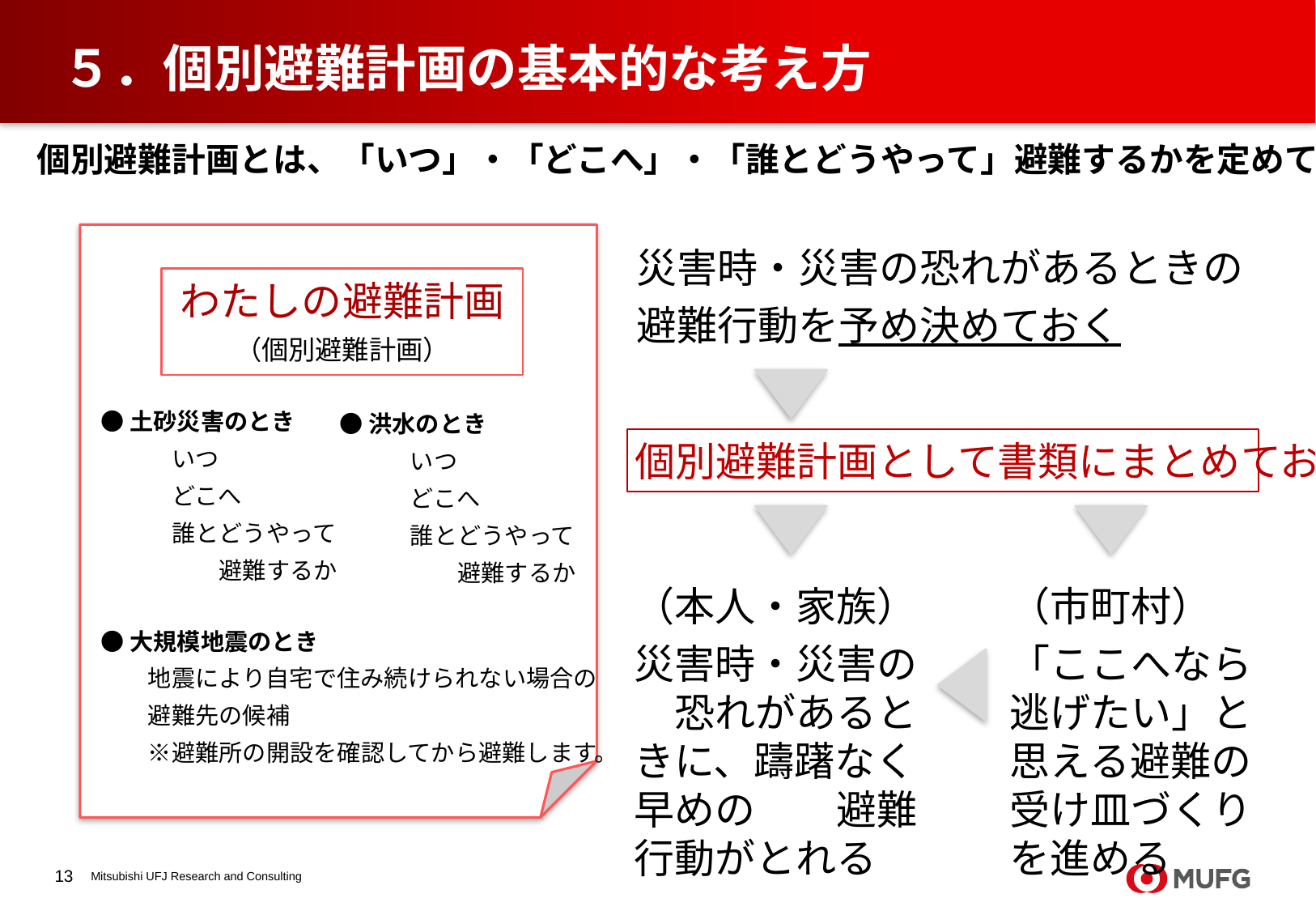

# ５．個別避難計画の基本的な考え方
個別避難計画とは、「いつ」・「どこへ」・「誰とどうやって」避難するかを定めておくものです。

災害時・災害の恐れがあるときの
避難行動を予め決めておく
わたしの避難計画
（個別避難計画）

●土砂災害のとき
　　　いつ
　　　どこへ
　　　誰とどうやって
　　　　　避難するか
●洪水のとき
　　　いつ
　　　どこへ
　　　誰とどうやって
　　　　　避難するか
個別避難計画として書類にまとめておく

（本人・家族）
災害時・災害の　恐れがあるときに、躊躇なく早めの　　避難行動がとれる
（市町村）
「ここへなら逃げたい」と思える避難の受け皿づくりを進める

●大規模地震のとき
　　地震により自宅で住み続けられない場合の
　　避難先の候補
　　※避難所の開設を確認してから避難します。